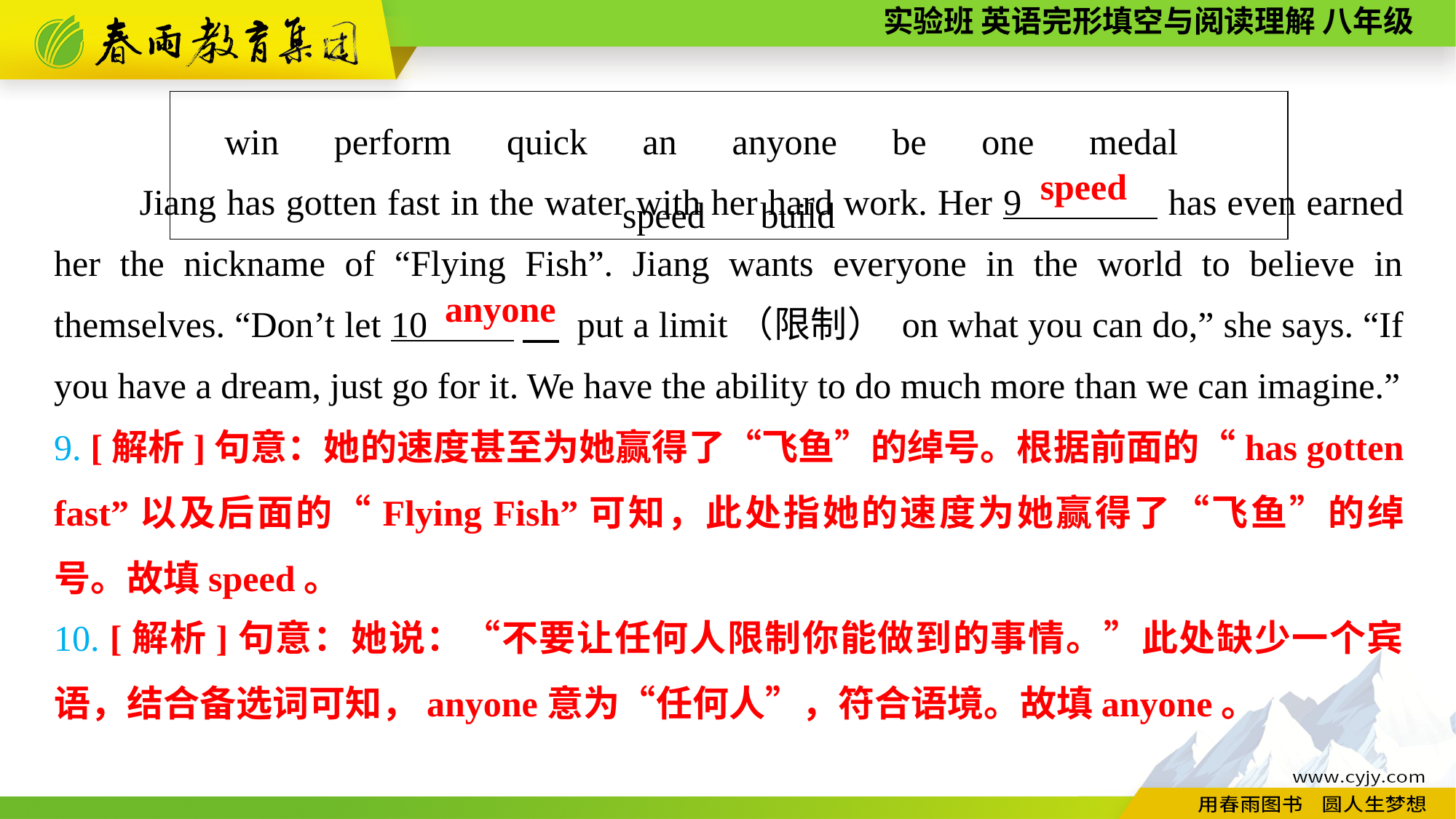

| win　perform　quick　an　anyone　be　one　medal　speed　build |
| --- |
Jiang has gotten fast in the water with her hard work. Her 9              has even earned her the nickname of “Flying Fish”. Jiang wants everyone in the world to believe in themselves. “Don’t let 10         　 put a limit（限制） on what you can do,” she says. “If you have a dream, just go for it. We have the ability to do much more than we can imagine.”
speed
anyone
9. [解析]句意：她的速度甚至为她赢得了“飞鱼”的绰号。根据前面的“has gotten fast”以及后面的“Flying Fish”可知，此处指她的速度为她赢得了“飞鱼”的绰号。故填speed。
10. [解析]句意：她说：“不要让任何人限制你能做到的事情。”此处缺少一个宾语，结合备选词可知，anyone意为“任何人”，符合语境。故填anyone。